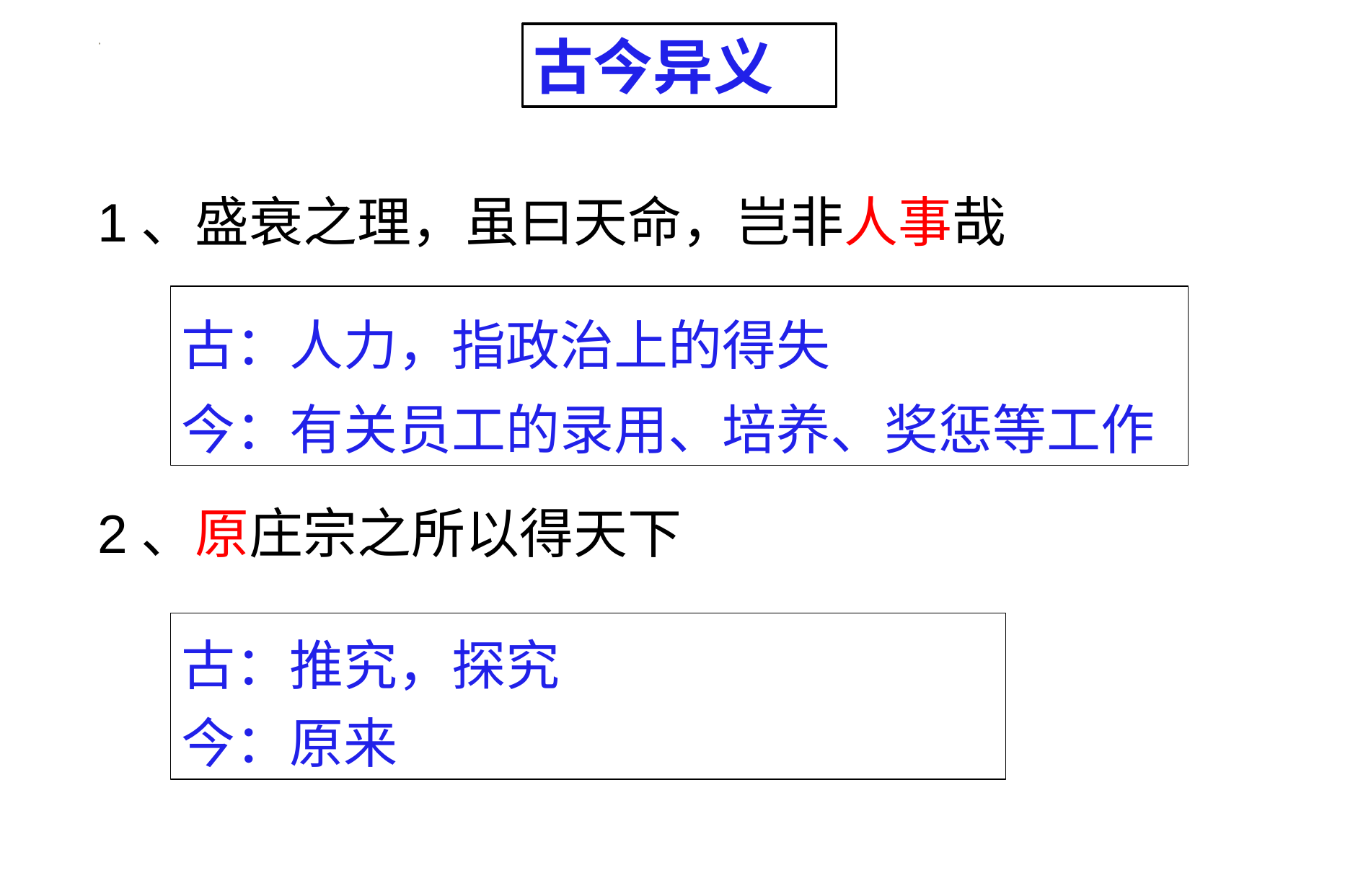

古今异义
1、盛衰之理，虽曰天命，岂非人事哉

2、原庄宗之所以得天下

古：人力，指政治上的得失
今：有关员工的录用、培养、奖惩等工作
古：推究，探究
今：原来